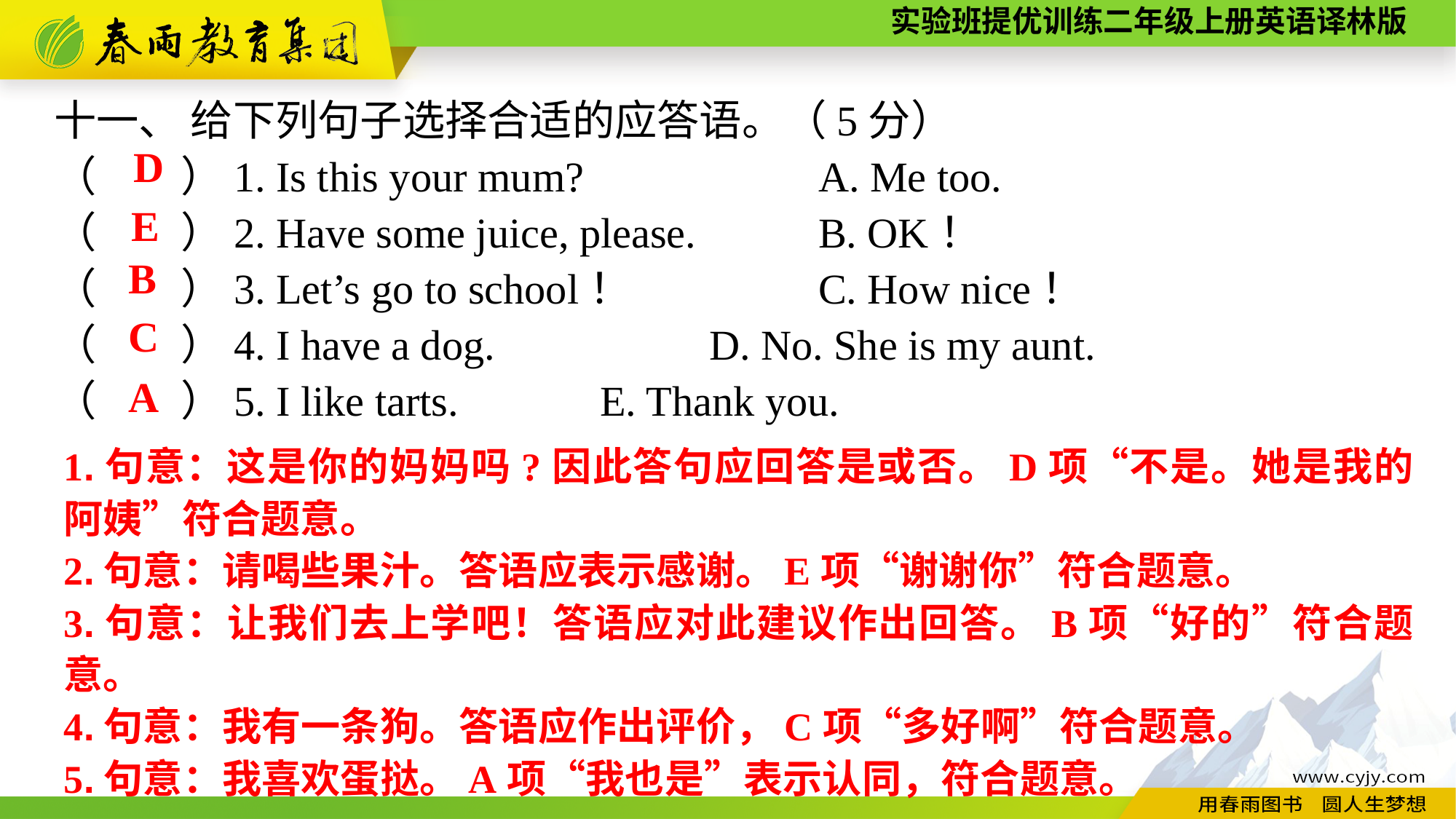

十一、 给下列句子选择合适的应答语。（5分）
（　　）1. Is this your mum? 　　　　　	A. Me too.
（　　）2. Have some juice, please. 		B. OK！
（　　）3. Let’s go to school！ 		C. How nice！
（　　）4. I have a dog. 		D. No. She is my aunt.
（　　）5. I like tarts. 		E. Thank you.
D
E
B
C
A
1.句意：这是你的妈妈吗?因此答句应回答是或否。D项“不是。她是我的阿姨”符合题意。
2.句意：请喝些果汁。答语应表示感谢。E项“谢谢你”符合题意。
3.句意：让我们去上学吧！答语应对此建议作出回答。B项“好的”符合题意。
4.句意：我有一条狗。答语应作出评价，C项“多好啊”符合题意。
5.句意：我喜欢蛋挞。A项“我也是”表示认同，符合题意。